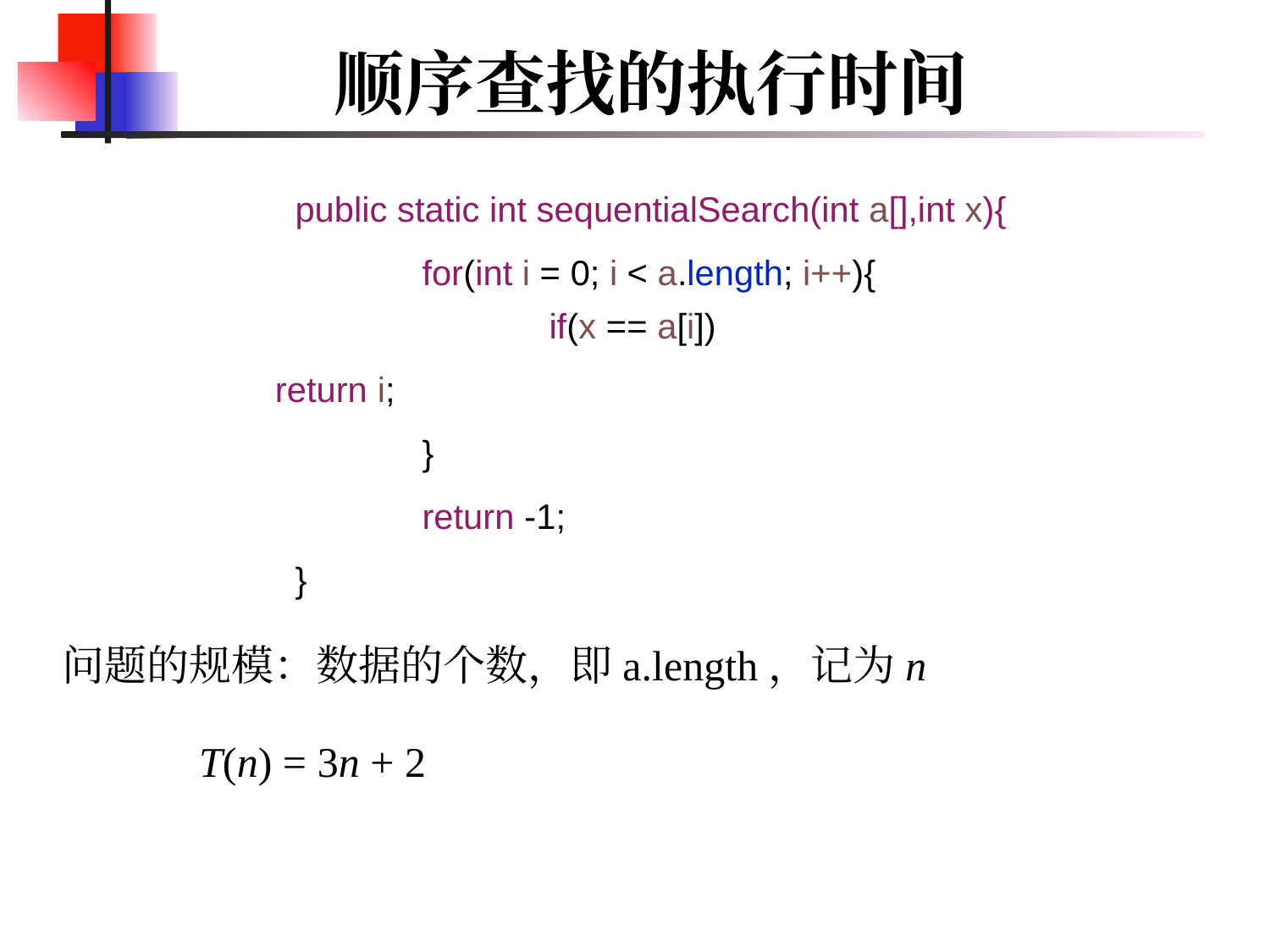

# 顺序查找的执行时间
	public static int sequentialSearch(int a[],int x){
		for(int i = 0; i < a.length; i++){
			if(x == a[i])
           return i;
		}
		return -1;
	}
问题的规模：数据的个数，即a.length，记为n
T(n) = 3n + 2